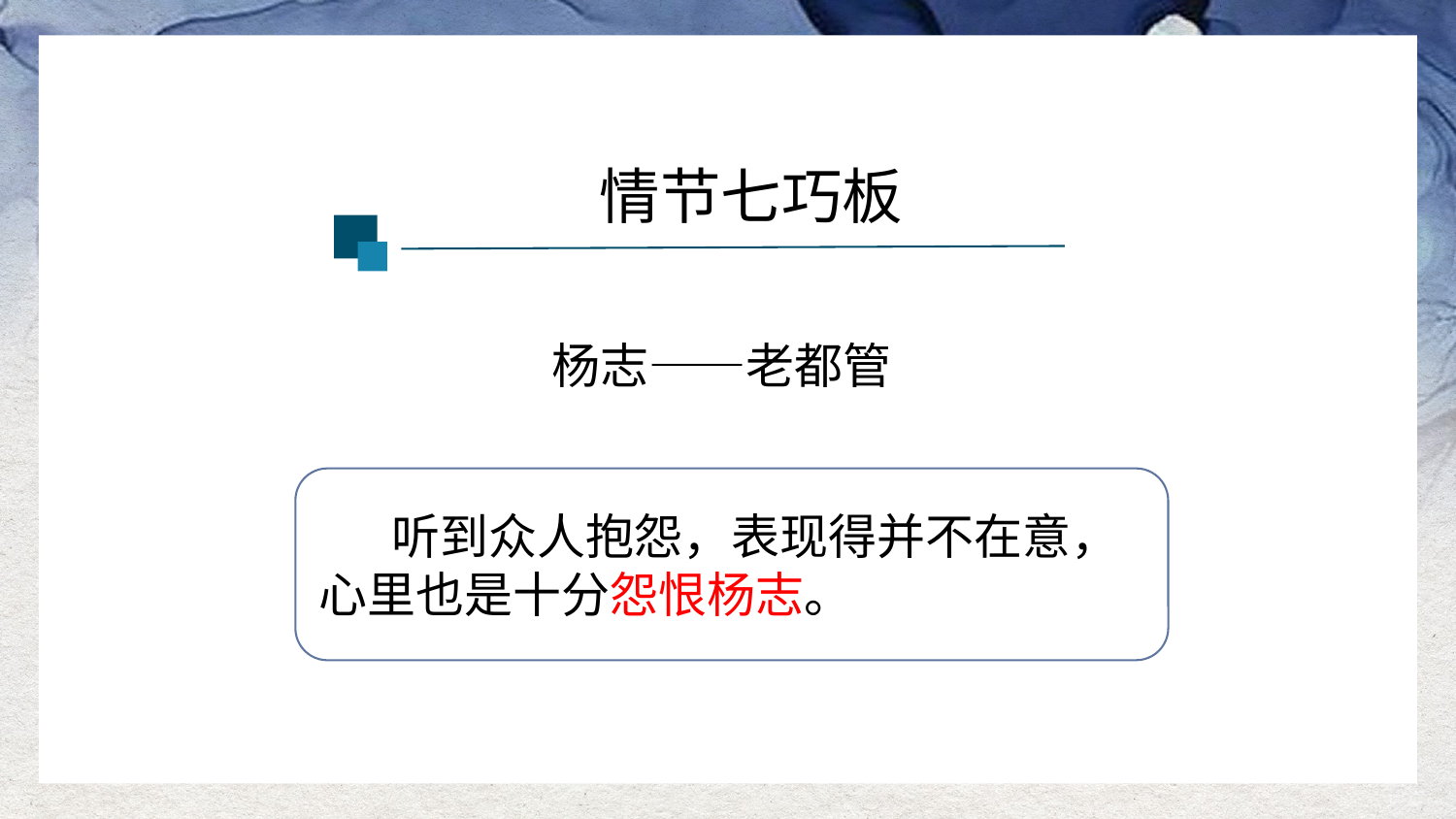

情节七巧板

杨志——老都管
听到众人抱怨，表现得并不在意，心里也是十分怨恨杨志。